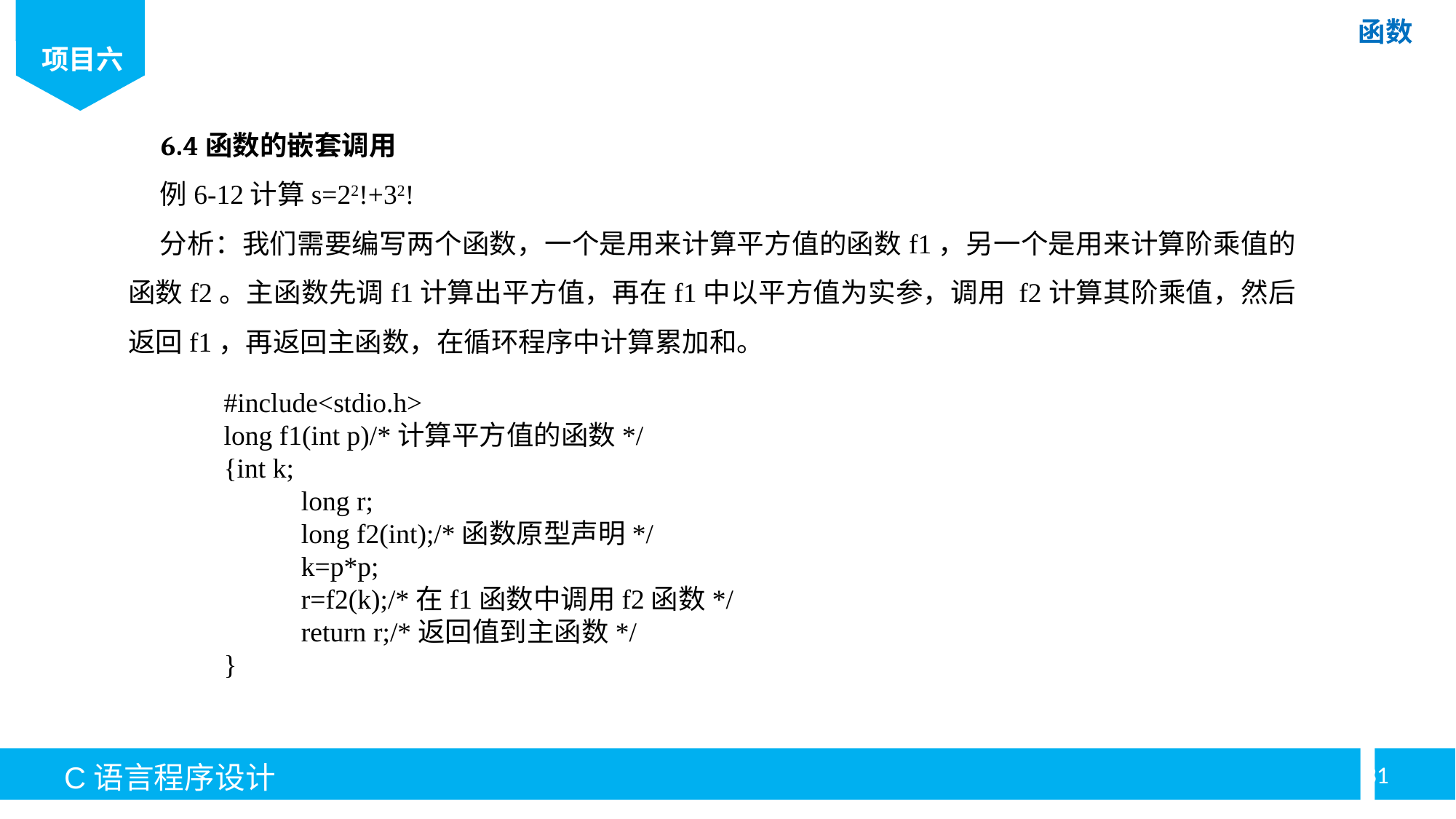

6.4函数的嵌套调用
例6-12计算s=22!+32!
分析：我们需要编写两个函数，一个是用来计算平方值的函数f1，另一个是用来计算阶乘值的函数f2。主函数先调f1计算出平方值，再在f1中以平方值为实参，调用 f2计算其阶乘值，然后返回f1，再返回主函数，在循环程序中计算累加和。
#include<stdio.h>
long f1(int p)/*计算平方值的函数*/
{int k;
	long r;
	long f2(int);/*函数原型声明*/
	k=p*p;
	r=f2(k);/*在f1函数中调用f2函数*/
	return r;/*返回值到主函数*/
}